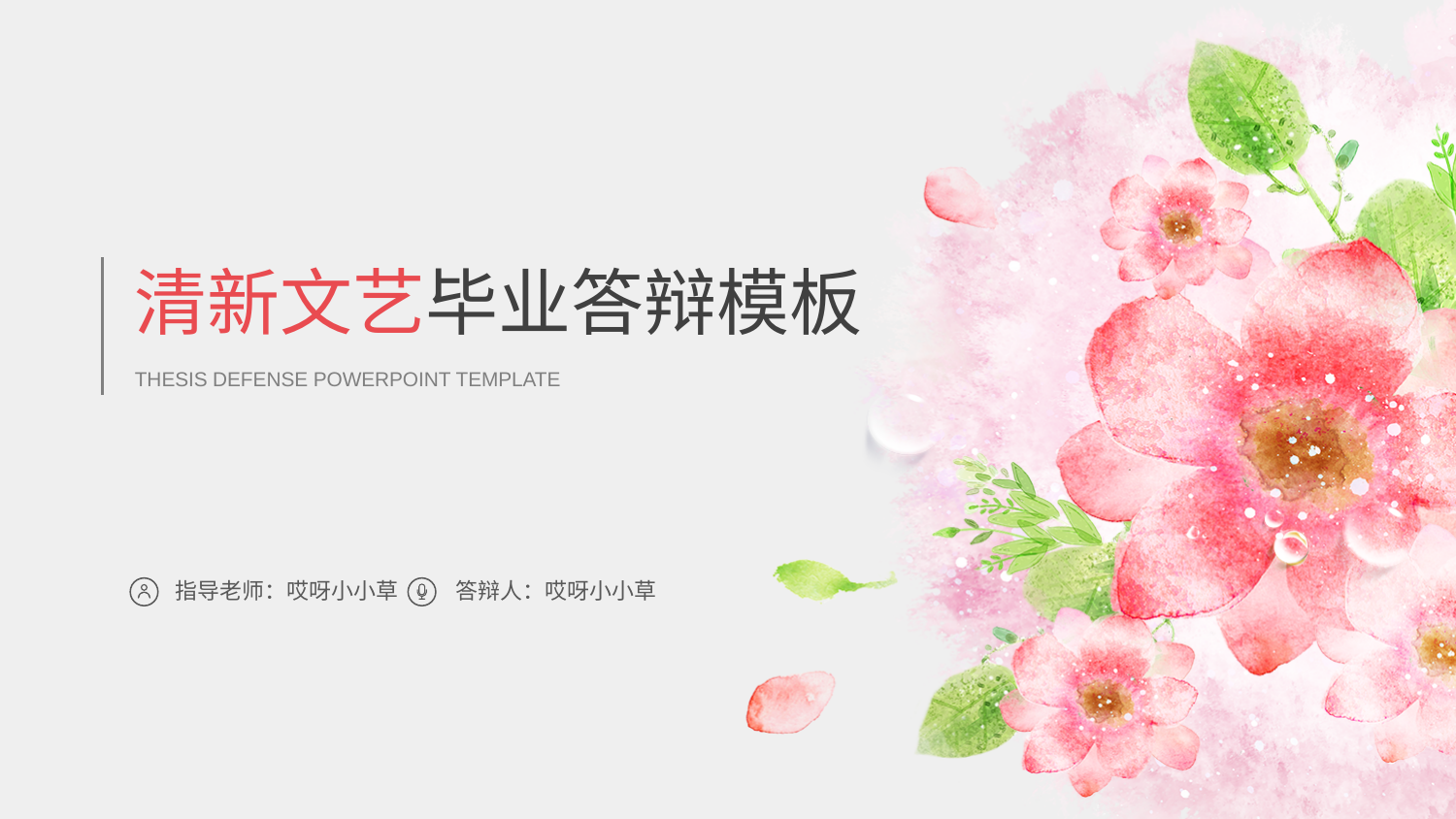

清新文艺毕业答辩模板
THESIS DEFENSE POWERPOINT TEMPLATE
指导老师：哎呀小小草
答辩人：哎呀小小草